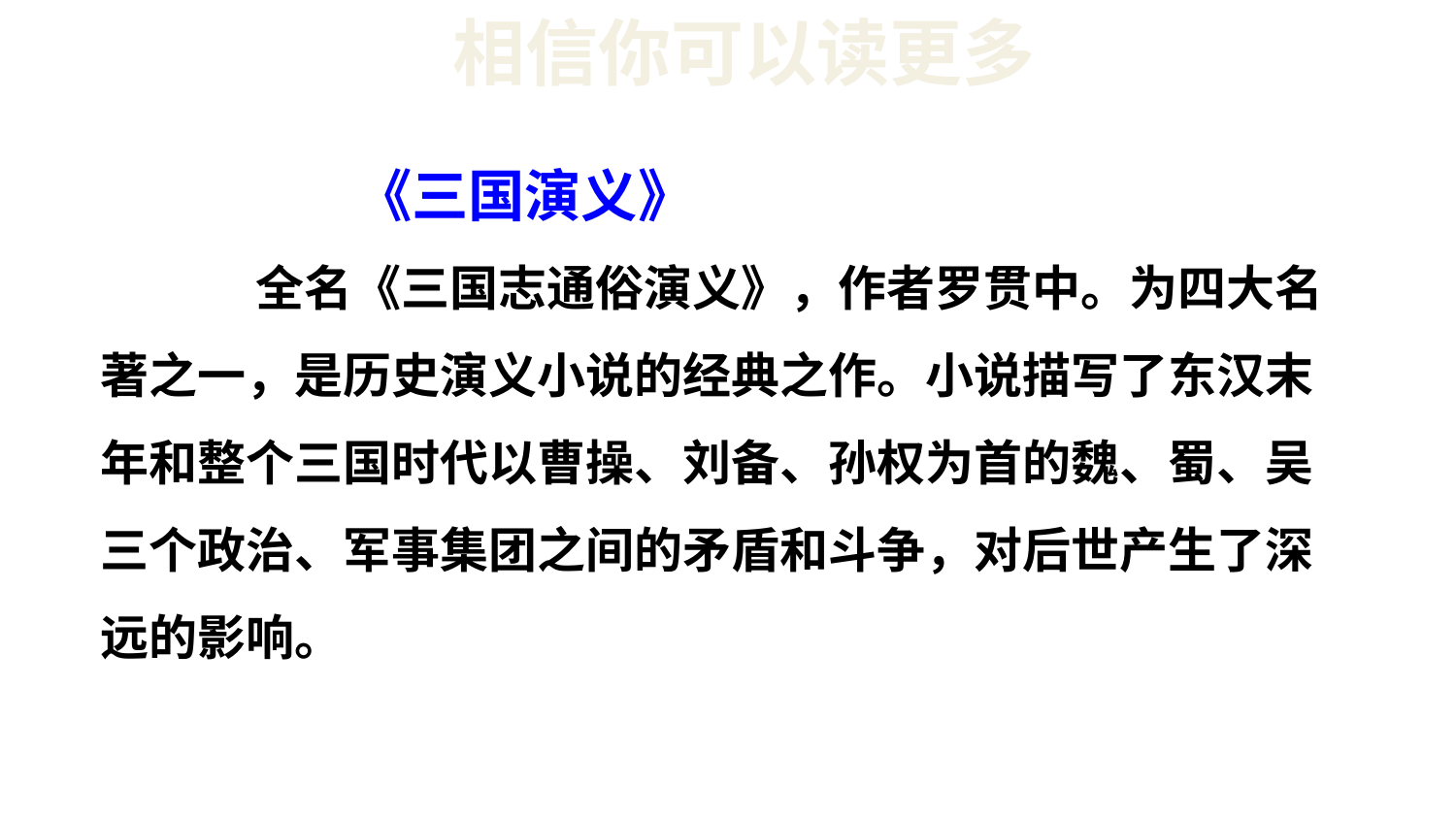

相信你可以读更多
           《三国演义》
    全名《三国志通俗演义》，作者罗贯中。为四大名著之一，是历史演义小说的经典之作。小说描写了东汉末年和整个三国时代以曹操、刘备、孙权为首的魏、蜀、吴三个政治、军事集团之间的矛盾和斗争，对后世产生了深远的影响。